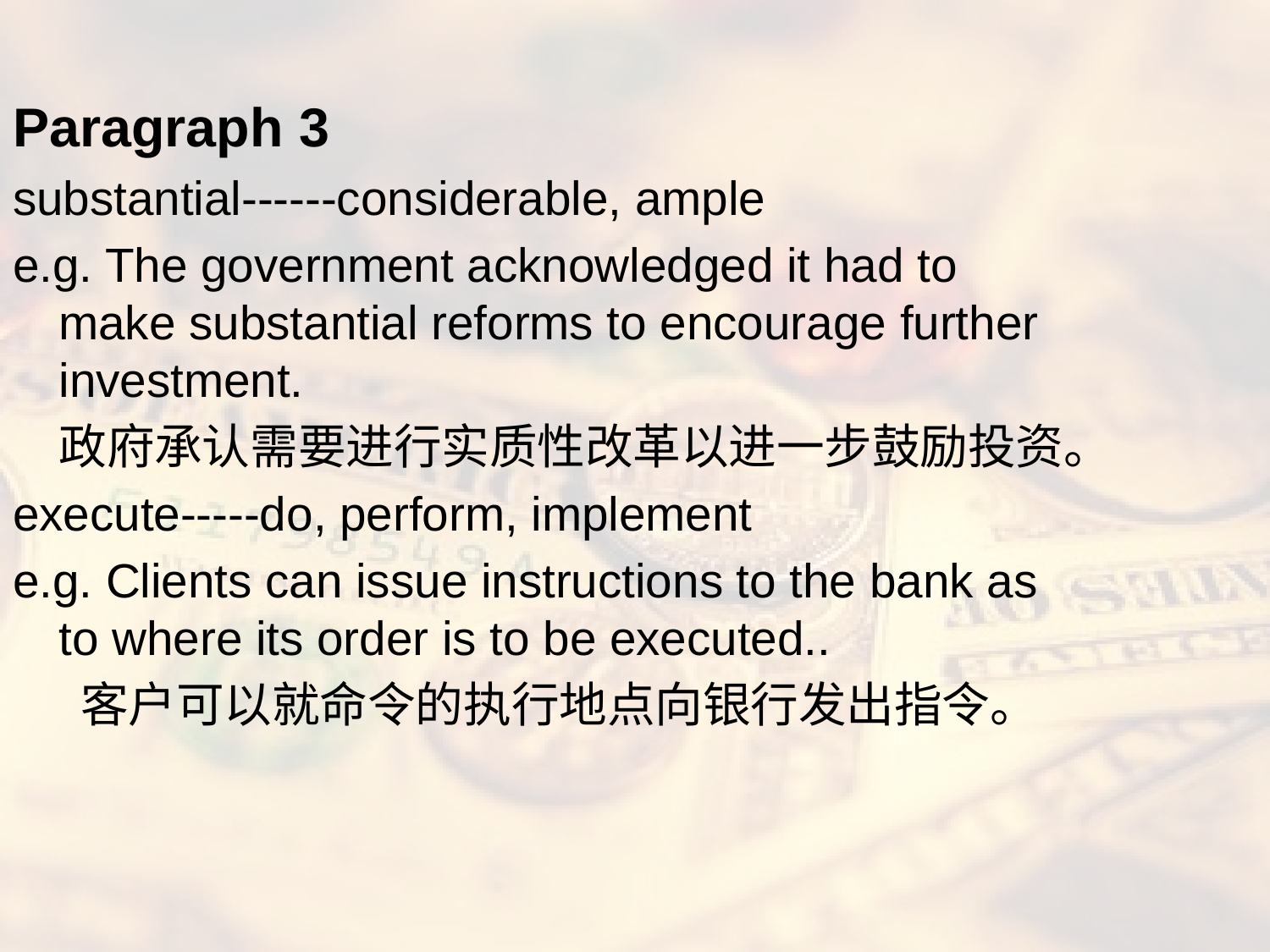

#
Paragraph 3
substantial------considerable, ample
e.g. The government acknowledged it had to make substantial reforms to encourage further investment.
	政府承认需要进行实质性改革以进一步鼓励投资。
execute-----do, perform, implement
e.g. Clients can issue instructions to the bank as to where its order is to be executed..
	 客户可以就命令的执行地点向银行发出指令。